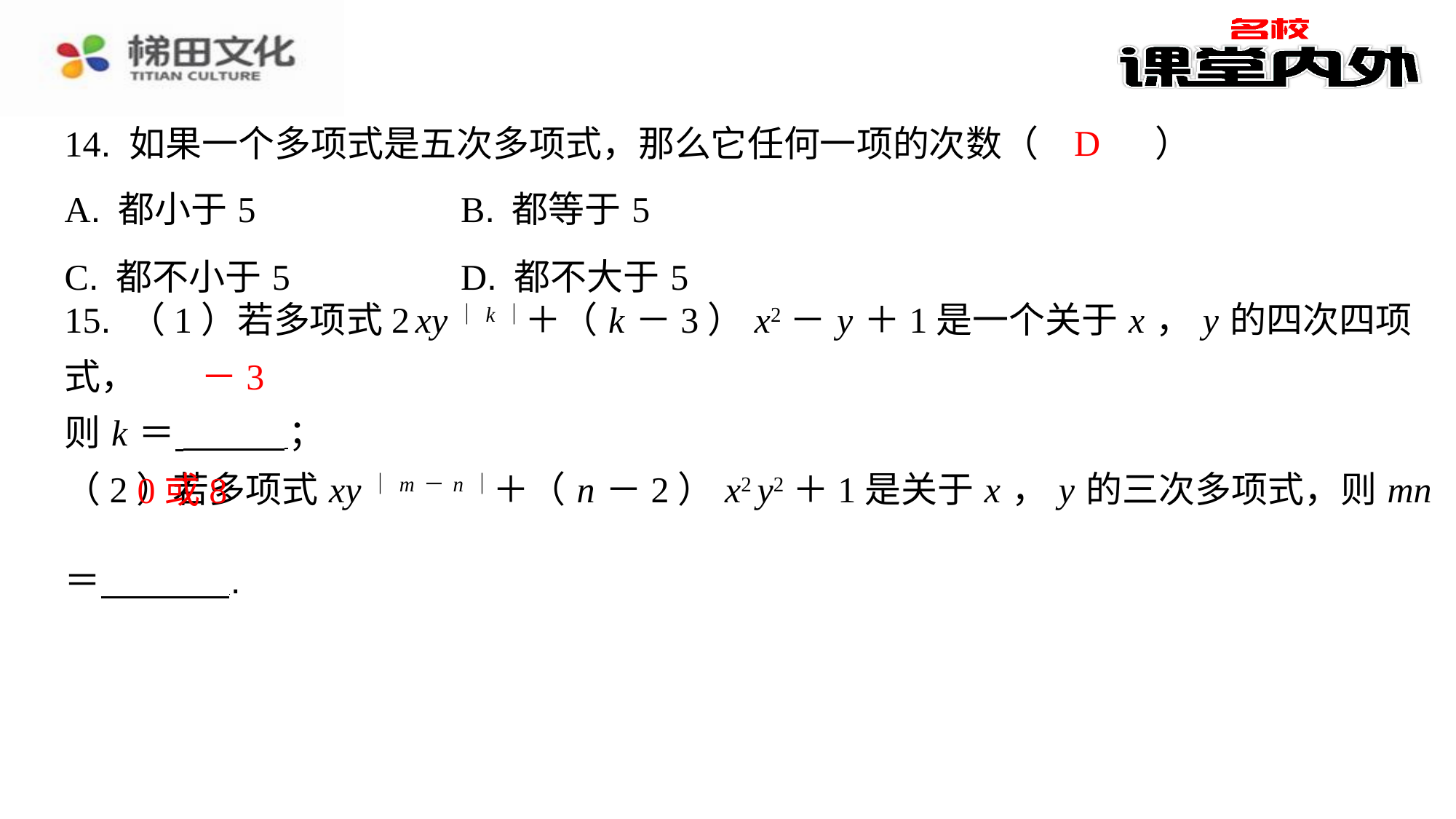

D
14. 如果一个多项式是五次多项式，那么它任何一项的次数（　D　）
| A. 都小于5 | B. 都等于5 |
| --- | --- |
| C. 都不小于5 | D. 都不大于5 |
15. （1）若多项式2 xy｜ k｜＋（ k －3） x2－ y ＋1是一个关于 x ， y 的四次四项式，
则 k ＝                 ⁠；
（2）若多项式 xy｜ m－ n｜＋（ n －2） x2 y2＋1是关于 x ， y 的三次多项式，则 mn
＝                    ⁠.
－3
0或8